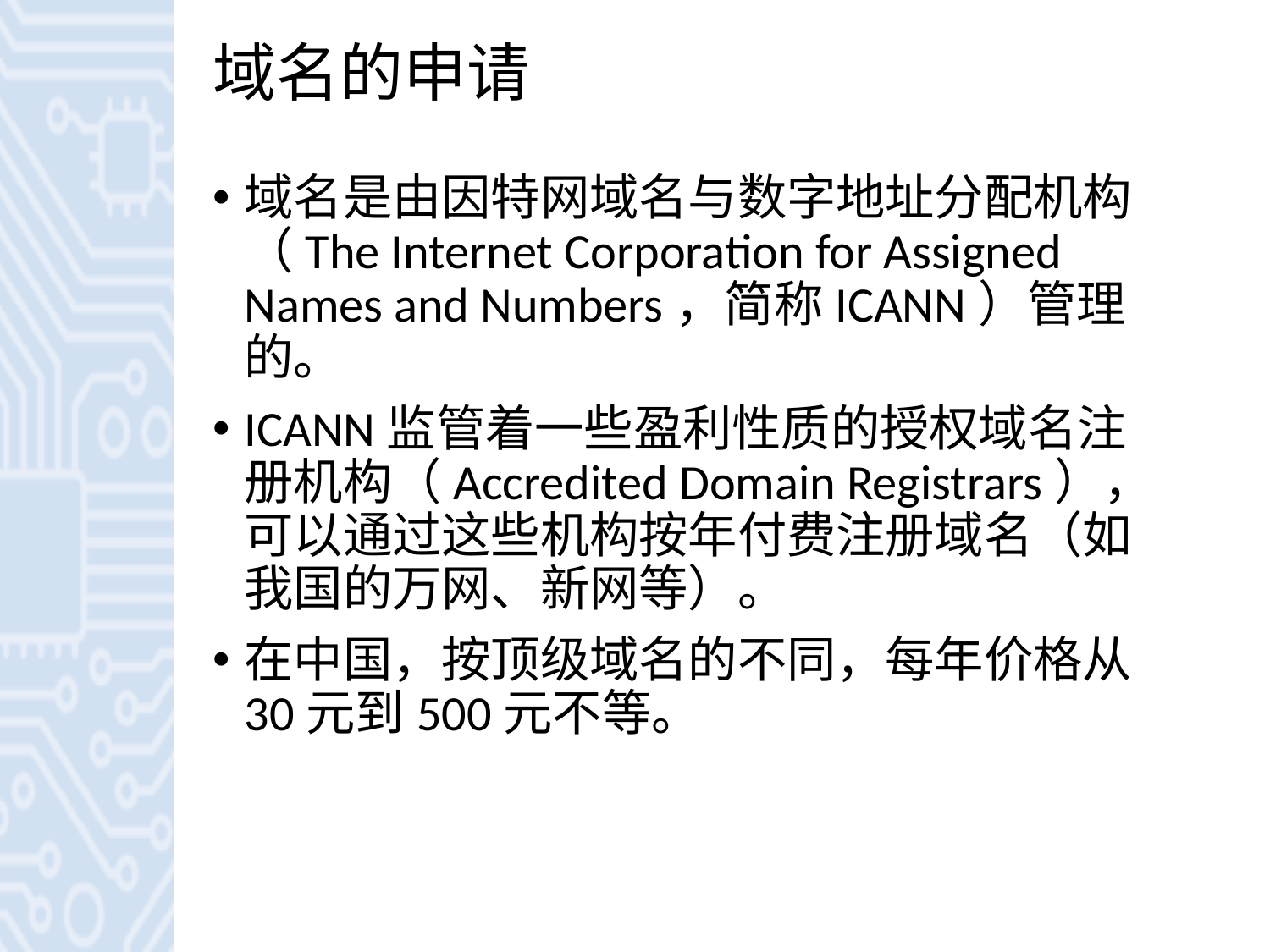

# 域名的申请
域名是由因特网域名与数字地址分配机构（The Internet Corporation for Assigned Names and Numbers，简称ICANN）管理的。
ICANN监管着一些盈利性质的授权域名注册机构（Accredited Domain Registrars），可以通过这些机构按年付费注册域名（如我国的万网、新网等）。
在中国，按顶级域名的不同，每年价格从30元到500元不等。